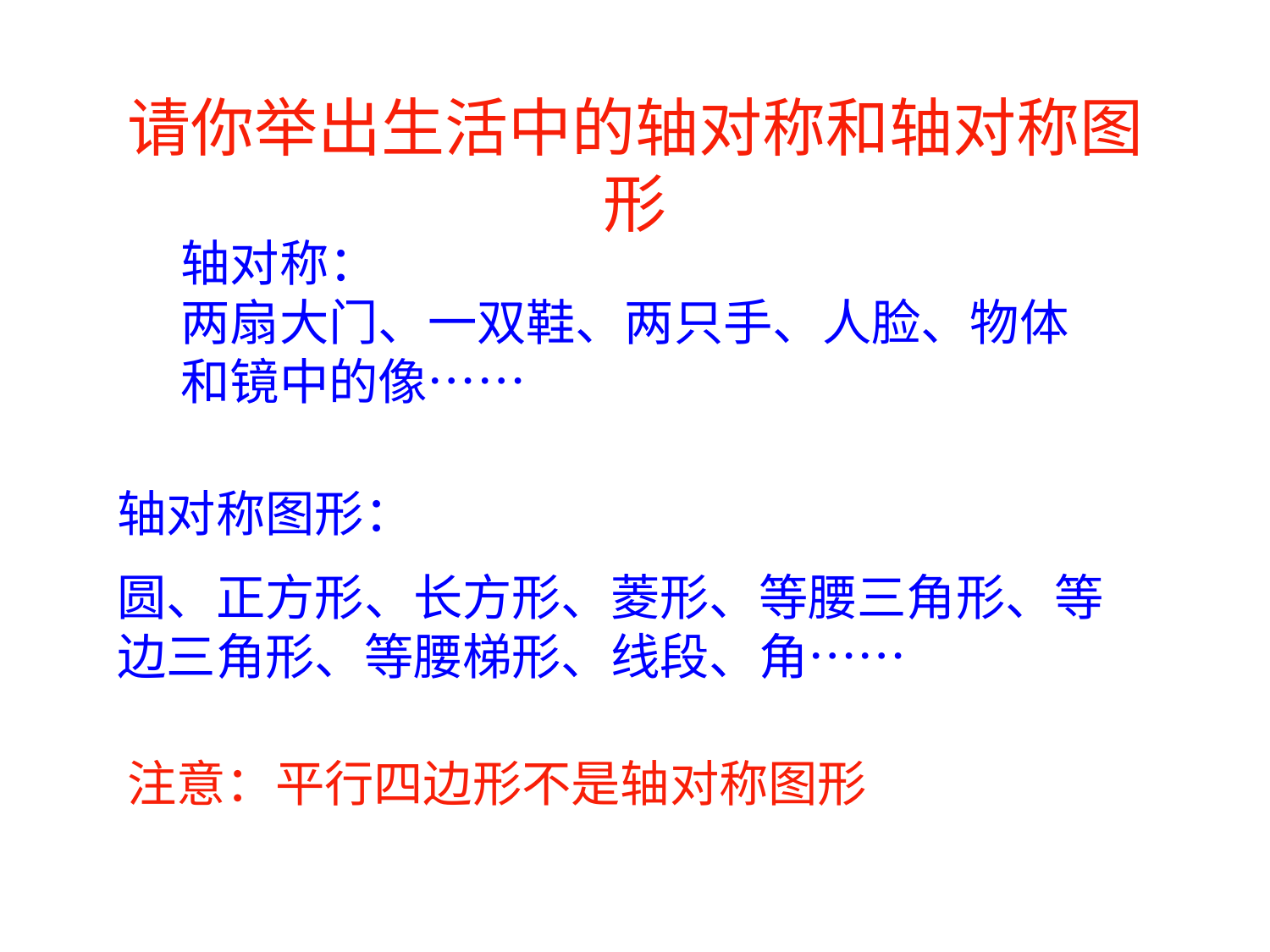

# 请你举出生活中的轴对称和轴对称图形
轴对称：
两扇大门、一双鞋、两只手、人脸、物体和镜中的像……

轴对称图形：
圆、正方形、长方形、菱形、等腰三角形、等边三角形、等腰梯形、线段、角……
注意：平行四边形不是轴对称图形